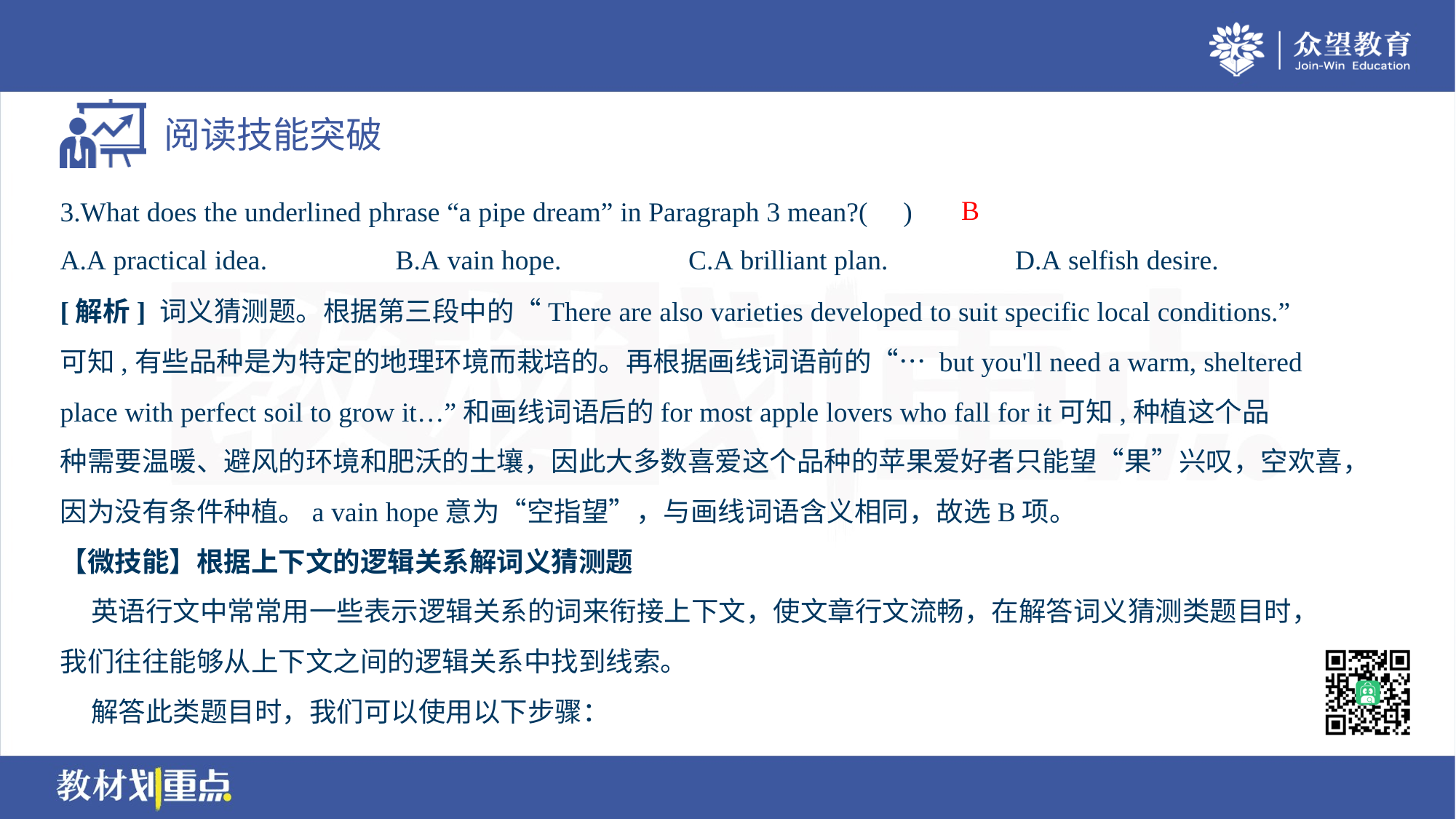

B
3.What does the underlined phrase “a pipe dream” in Paragraph 3 mean?(     )
A.A practical idea.	B.A vain hope.	C.A brilliant plan.	D.A selfish desire.
[解析] 词义猜测题。根据第三段中的“There are also varieties developed to suit specific local conditions.”
可知,有些品种是为特定的地理环境而栽培的。再根据画线词语前的“… but you'll need a warm, sheltered
place with perfect soil to grow it…”和画线词语后的for most apple lovers who fall for it可知,种植这个品
种需要温暖、避风的环境和肥沃的土壤，因此大多数喜爱这个品种的苹果爱好者只能望“果”兴叹，空欢喜，
因为没有条件种植。a vain hope意为“空指望”，与画线词语含义相同，故选B项。
【微技能】根据上下文的逻辑关系解词义猜测题
    英语行文中常常用一些表示逻辑关系的词来衔接上下文，使文章行文流畅，在解答词义猜测类题目时，
我们往往能够从上下文之间的逻辑关系中找到线索。
    解答此类题目时，我们可以使用以下步骤：